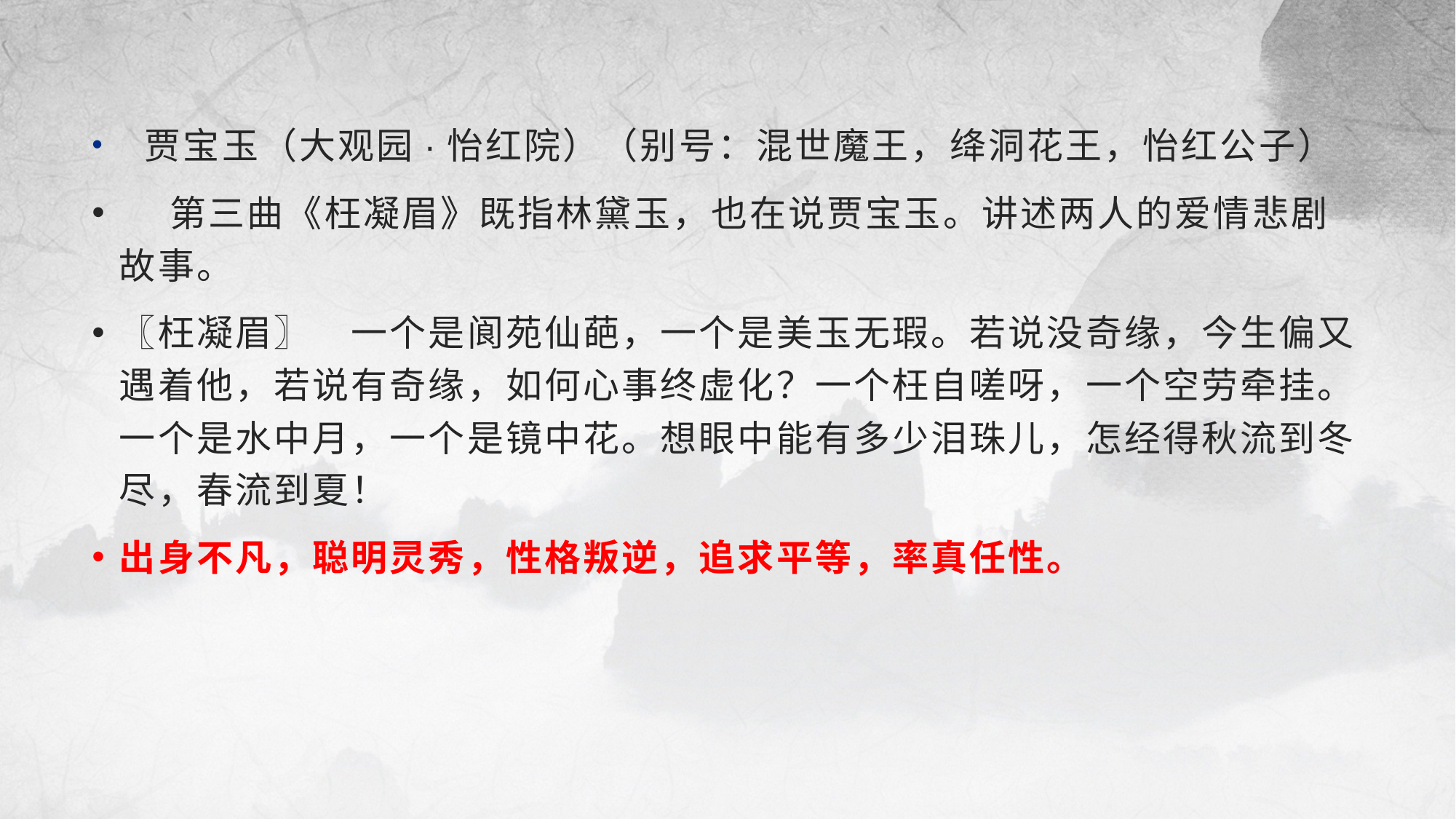

贾宝玉（大观园·怡红院）（别号：混世魔王，绛洞花王，怡红公子）
    第三曲《枉凝眉》既指林黛玉，也在说贾宝玉。讲述两人的爱情悲剧故事。
〖枉凝眉〗　一个是阆苑仙葩，一个是美玉无瑕。若说没奇缘，今生偏又遇着他，若说有奇缘，如何心事终虚化？一个枉自嗟呀，一个空劳牵挂。一个是水中月，一个是镜中花。想眼中能有多少泪珠儿，怎经得秋流到冬尽，春流到夏！
出身不凡，聪明灵秀，性格叛逆，追求平等，率真任性。